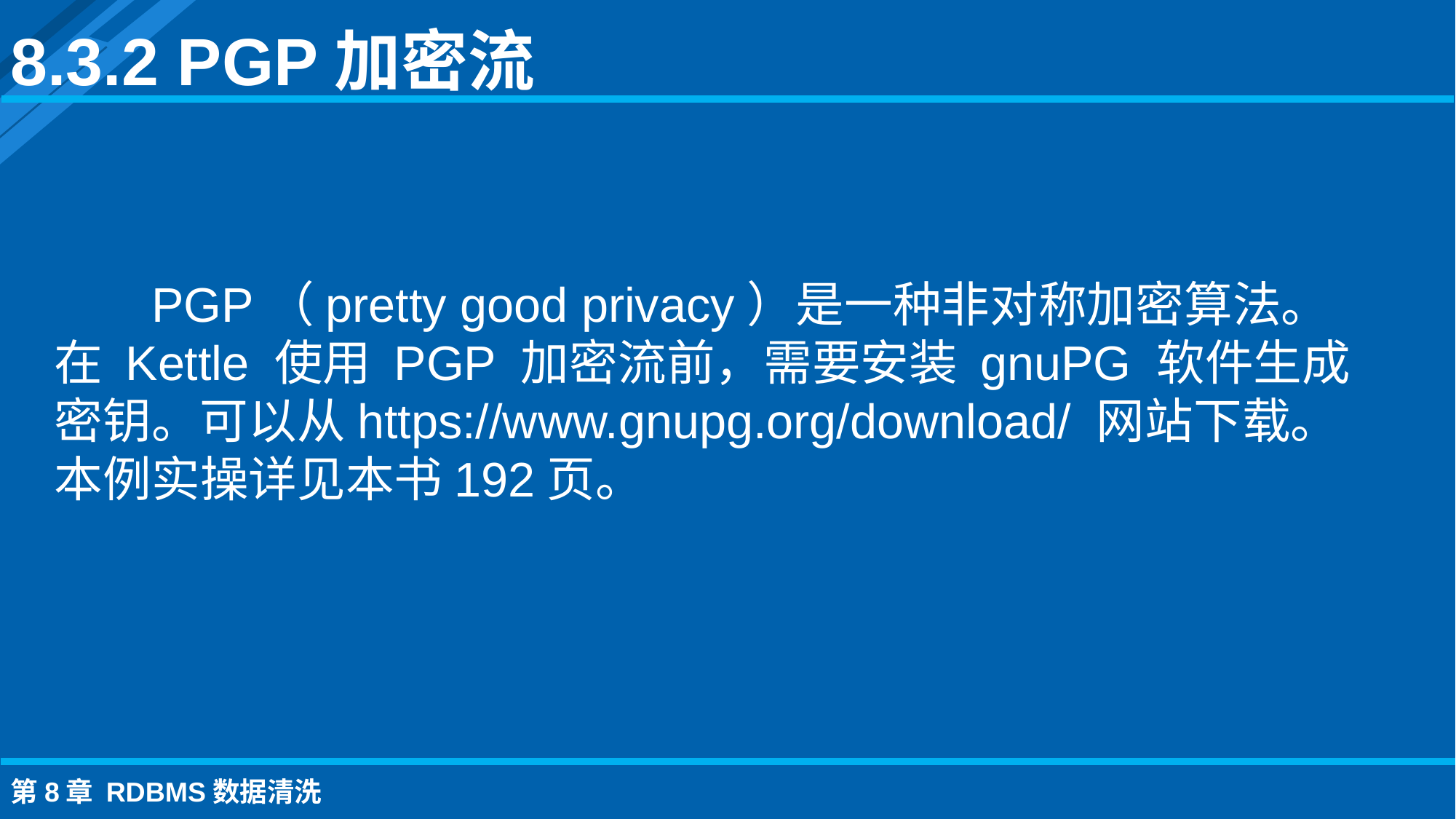

8.3.2 PGP加密流

PGP（pretty good privacy）是一种非对称加密算法。在 Kettle 使用 PGP 加密流前，需要安装 gnuPG 软件生成密钥。可以从https://www.gnupg.org/download/ 网站下载。本例实操详见本书192页。
第8章 RDBMS数据清洗